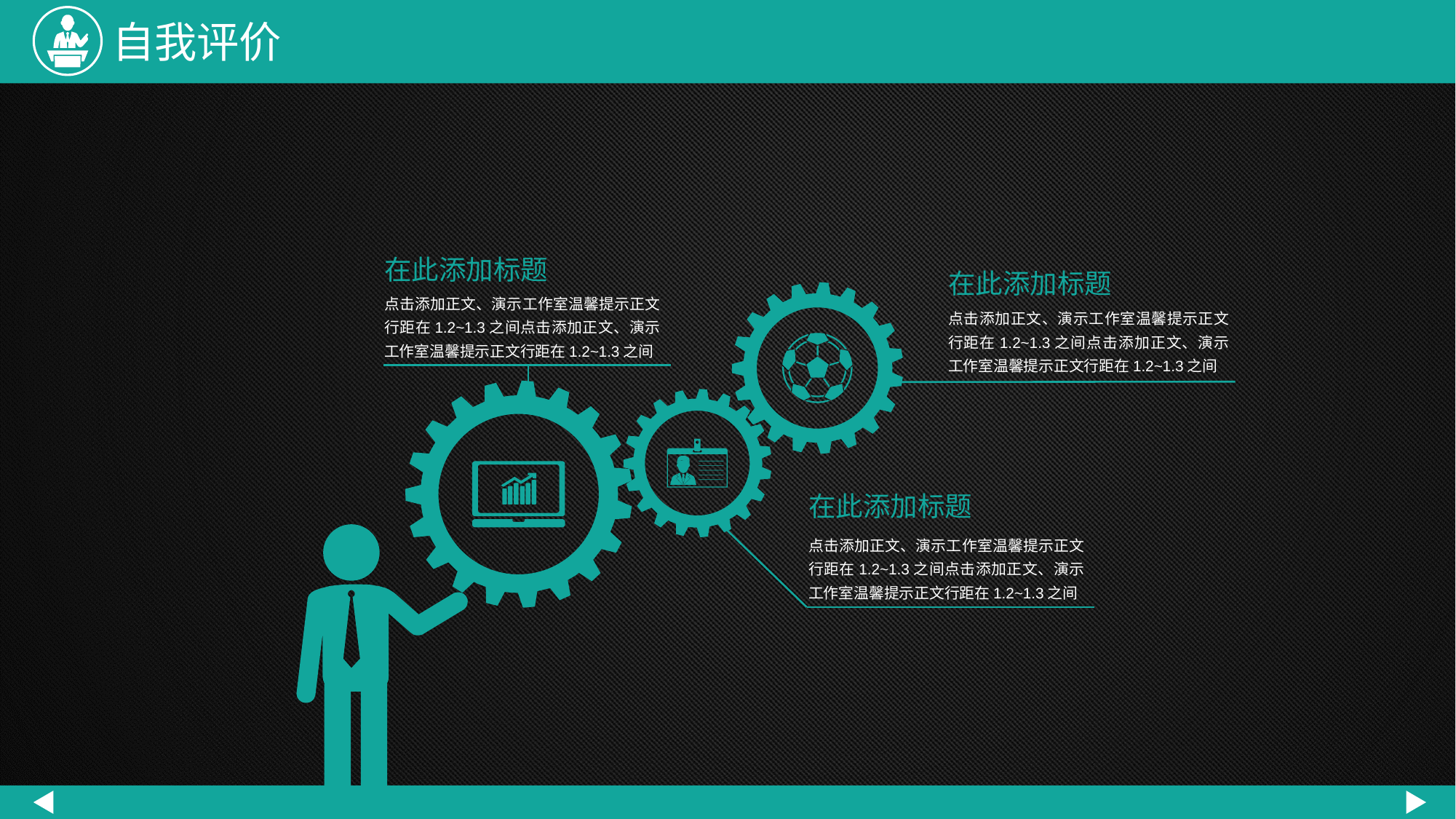

自我评价
在此添加标题
在此添加标题

点击添加正文、演示工作室温馨提示正文行距在1.2~1.3之间点击添加正文、演示工作室温馨提示正文行距在1.2~1.3之间
点击添加正文、演示工作室温馨提示正文行距在1.2~1.3之间点击添加正文、演示工作室温馨提示正文行距在1.2~1.3之间

在此添加标题

点击添加正文、演示工作室温馨提示正文行距在1.2~1.3之间点击添加正文、演示工作室温馨提示正文行距在1.2~1.3之间